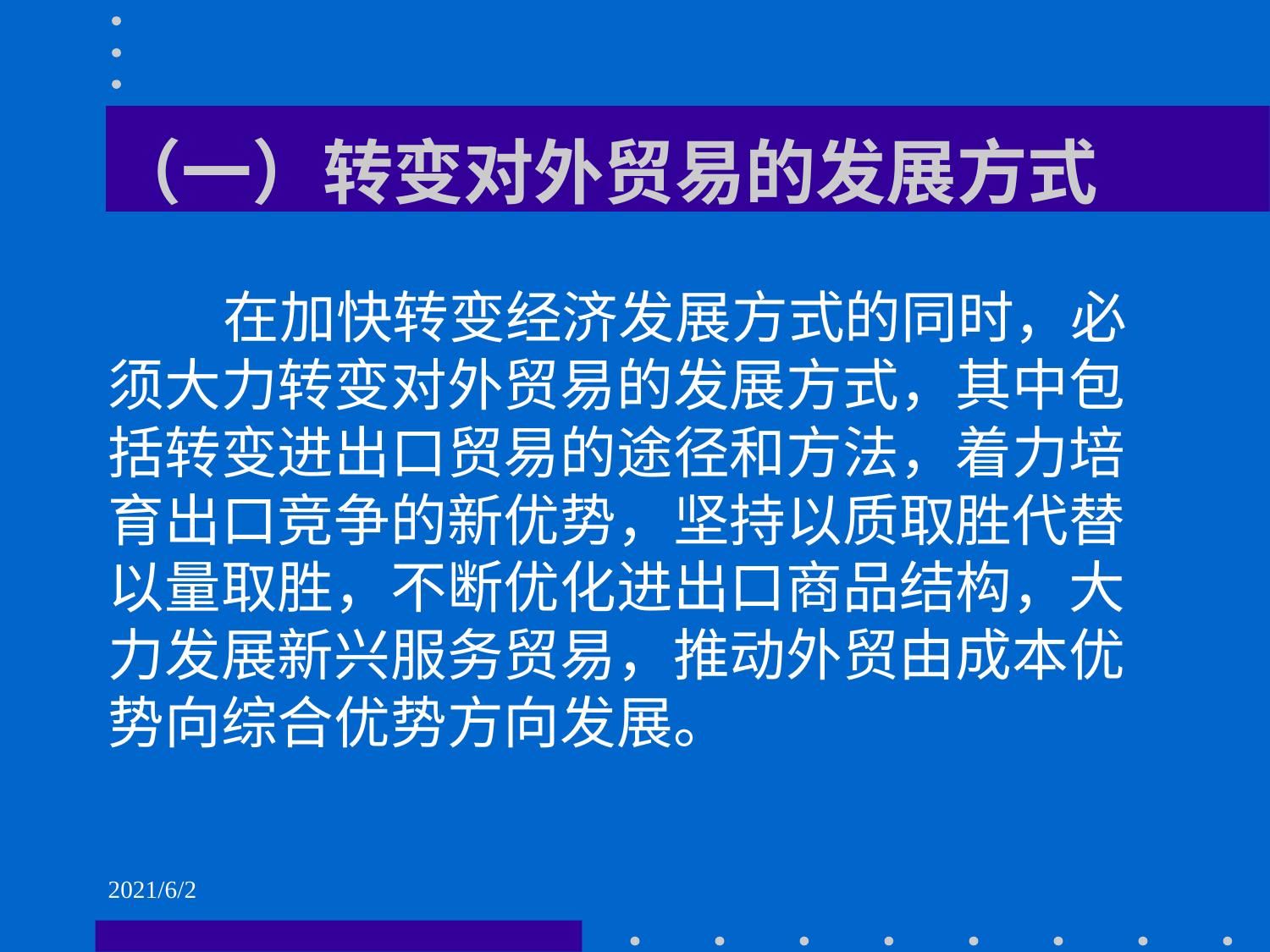

# （一）转变对外贸易的发展方式
        在加快转变经济发展方式的同时，必须大力转变对外贸易的发展方式，其中包括转变进出口贸易的途径和方法，着力培育出口竞争的新优势，坚持以质取胜代替以量取胜，不断优化进出口商品结构，大力发展新兴服务贸易，推动外贸由成本优势向综合优势方向发展。

2021/6/2